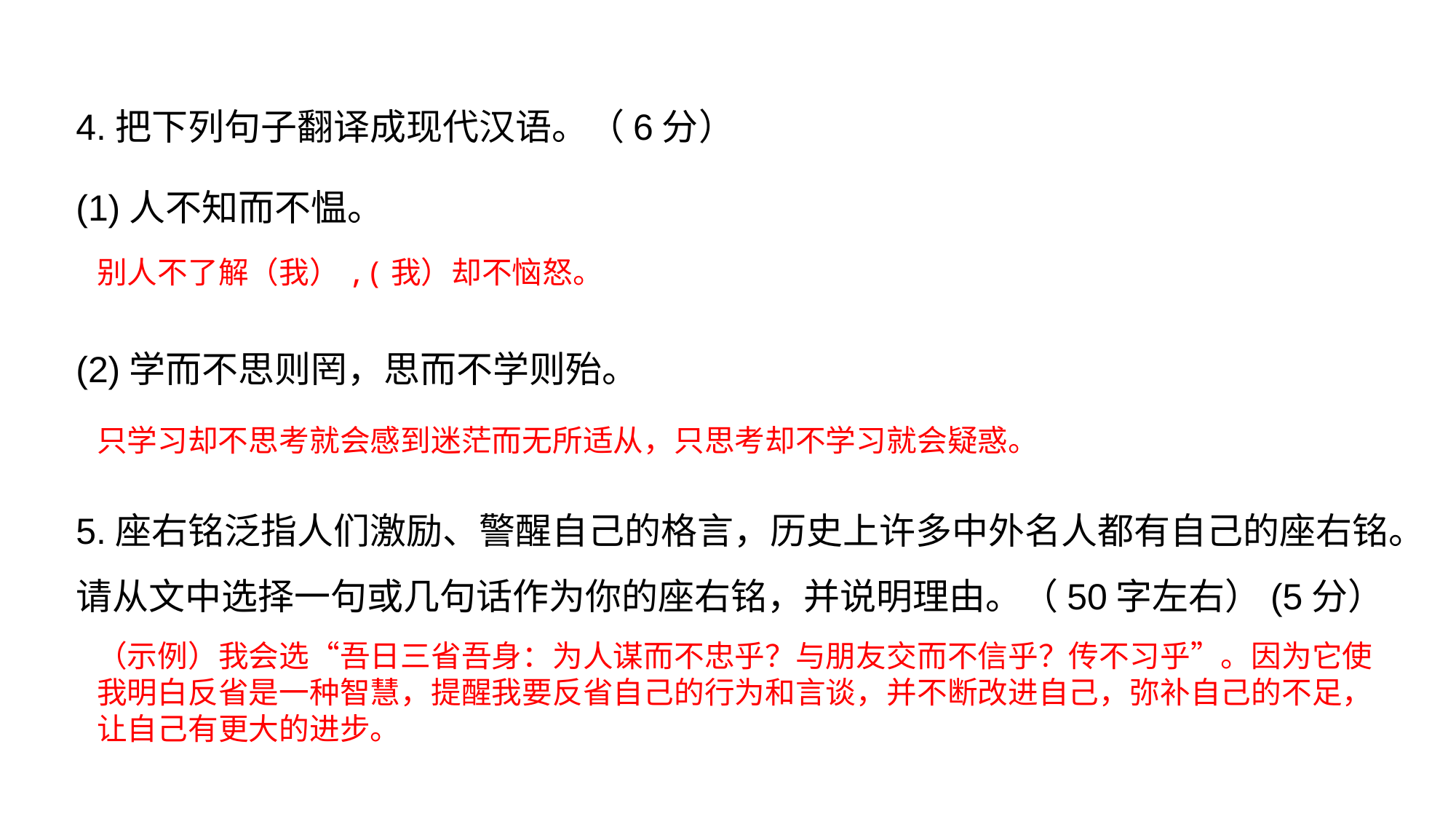

4.把下列句子翻译成现代汉语。（6分）
(1)人不知而不愠。

(2)学而不思则罔，思而不学则殆。

5.座右铭泛指人们激励、警醒自己的格言，历史上许多中外名人都有自己的座右铭。请从文中选择一句或几句话作为你的座右铭，并说明理由。（50字左右）(5分）
别人不了解（我）,(我）却不恼怒。
只学习却不思考就会感到迷茫而无所适从，只思考却不学习就会疑惑。
（示例）我会选“吾日三省吾身：为人谋而不忠乎？与朋友交而不信乎？传不习乎”。因为它使我明白反省是一种智慧，提醒我要反省自己的行为和言谈，并不断改进自己，弥补自己的不足，让自己有更大的进步。